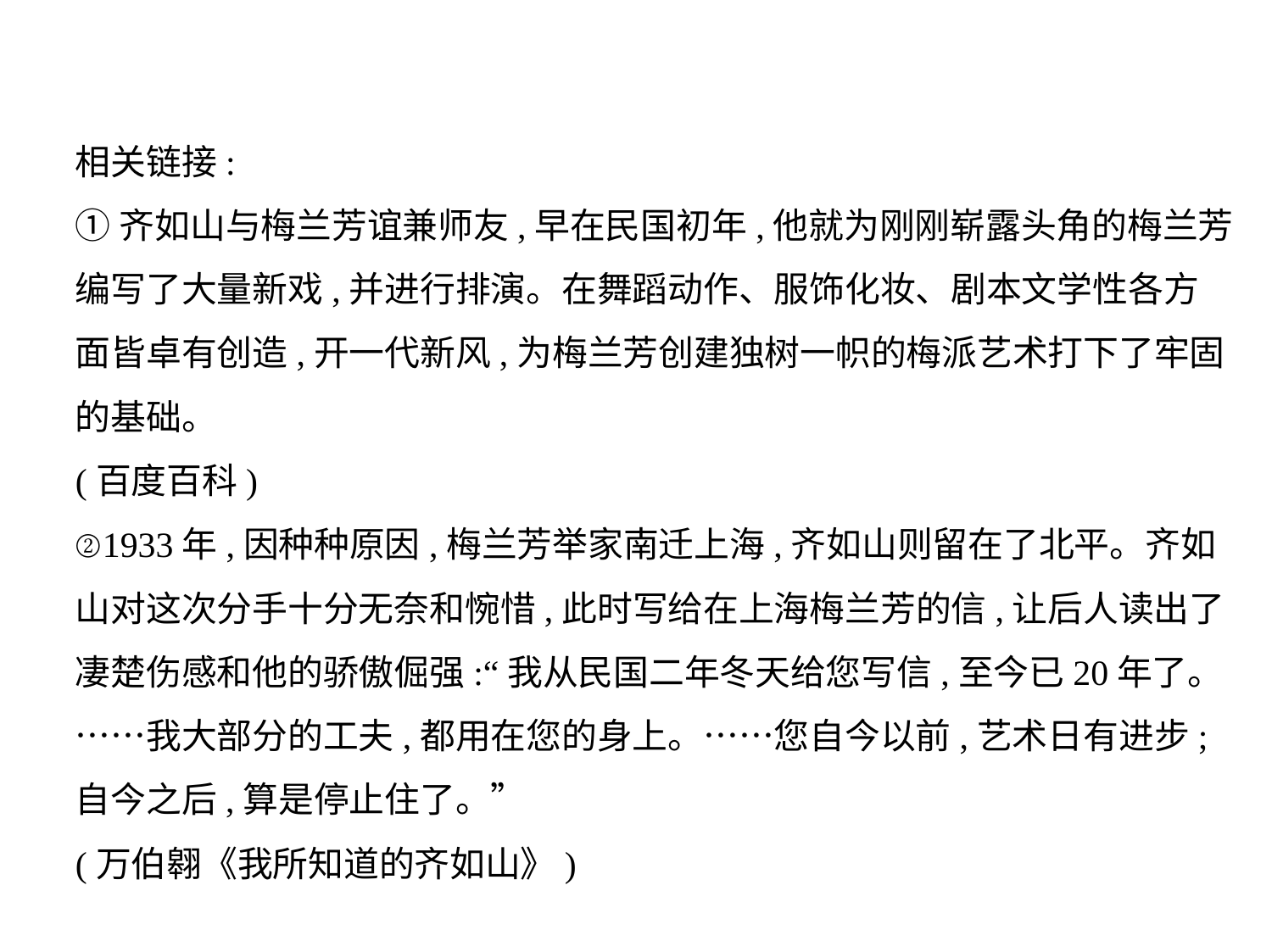

相关链接:
①齐如山与梅兰芳谊兼师友,早在民国初年,他就为刚刚崭露头角的梅兰芳
编写了大量新戏,并进行排演。在舞蹈动作、服饰化妆、剧本文学性各方
面皆卓有创造,开一代新风,为梅兰芳创建独树一帜的梅派艺术打下了牢固
的基础。
(百度百科)
②1933年,因种种原因,梅兰芳举家南迁上海,齐如山则留在了北平。齐如
山对这次分手十分无奈和惋惜,此时写给在上海梅兰芳的信,让后人读出了
凄楚伤感和他的骄傲倔强:“我从民国二年冬天给您写信,至今已20年了。
……我大部分的工夫,都用在您的身上。……您自今以前,艺术日有进步;
自今之后,算是停止住了。”
(万伯翱《我所知道的齐如山》)